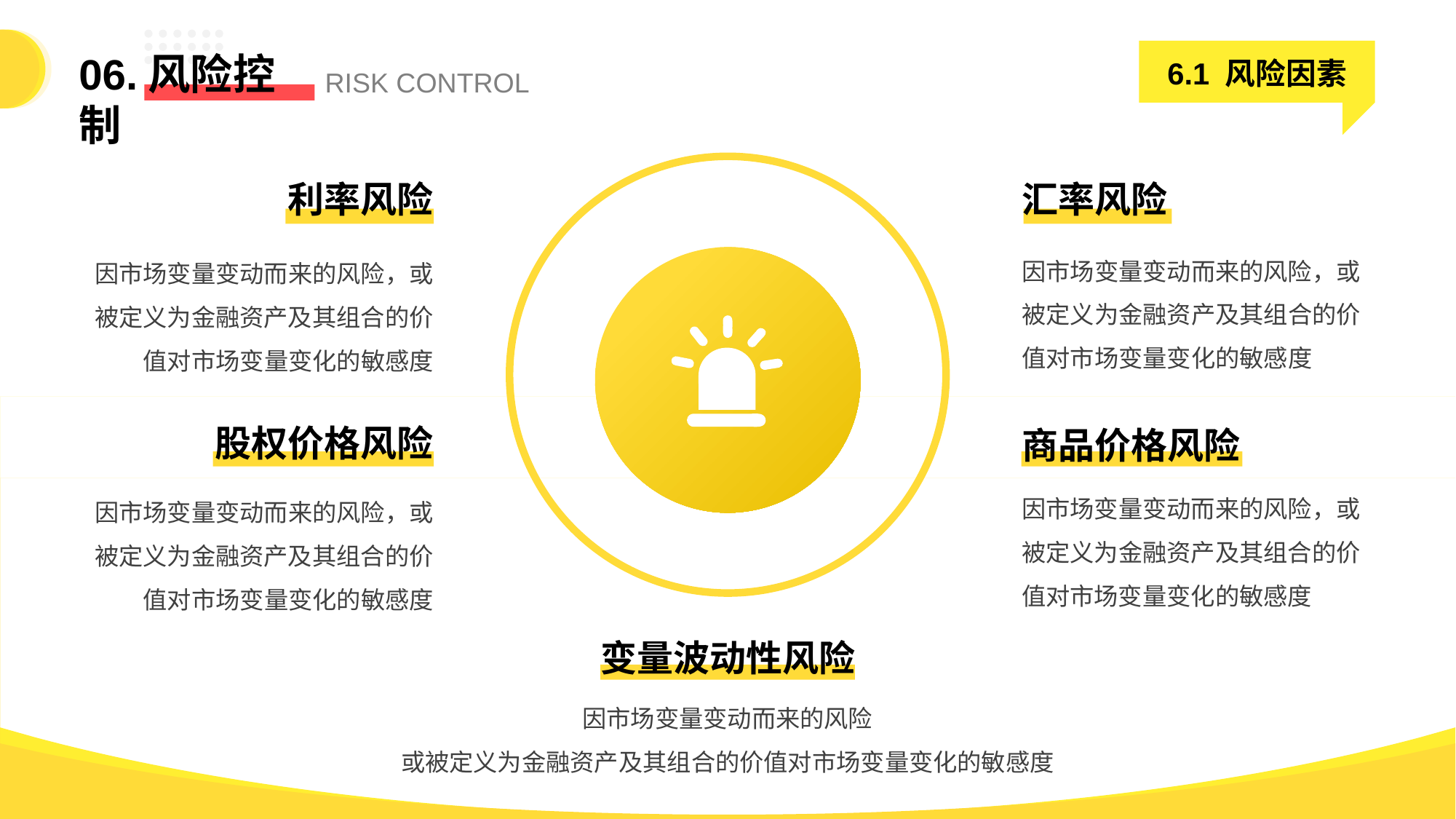

6.1 风险因素

06.风险控制
RISK CONTROL

利率风险
汇率风险

因市场变量变动而来的风险，或被定义为金融资产及其组合的价值对市场变量变化的敏感度
因市场变量变动而来的风险，或被定义为金融资产及其组合的价值对市场变量变化的敏感度

股权价格风险
商品价格风险

因市场变量变动而来的风险，或被定义为金融资产及其组合的价值对市场变量变化的敏感度
因市场变量变动而来的风险，或被定义为金融资产及其组合的价值对市场变量变化的敏感度
变量波动性风险

因市场变量变动而来的风险
或被定义为金融资产及其组合的价值对市场变量变化的敏感度